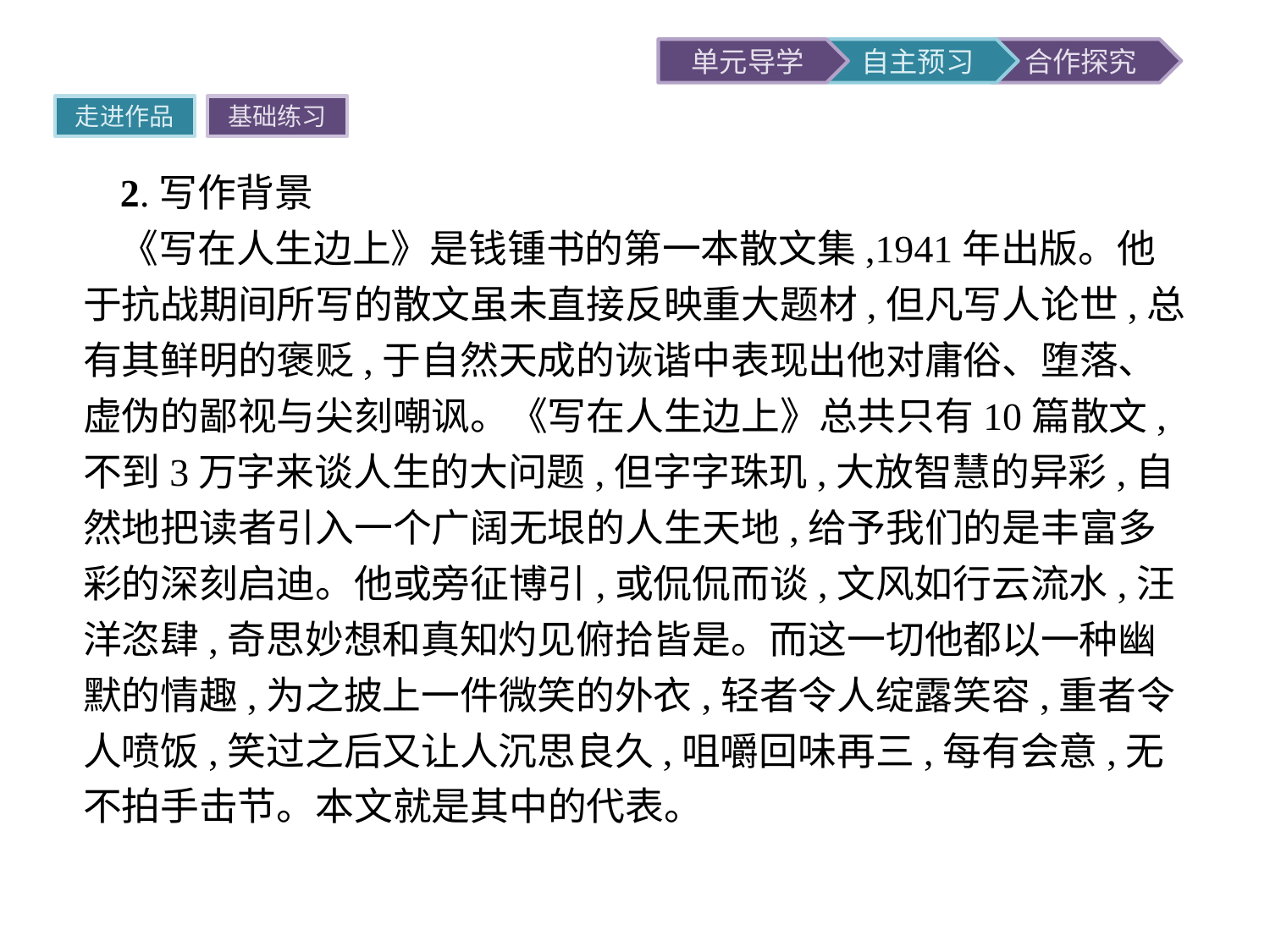

走进作品
基础练习
2.写作背景
《写在人生边上》是钱锺书的第一本散文集,1941年出版。他于抗战期间所写的散文虽未直接反映重大题材,但凡写人论世,总有其鲜明的褒贬,于自然天成的诙谐中表现出他对庸俗、堕落、虚伪的鄙视与尖刻嘲讽。《写在人生边上》总共只有10篇散文,不到3万字来谈人生的大问题,但字字珠玑,大放智慧的异彩,自然地把读者引入一个广阔无垠的人生天地,给予我们的是丰富多彩的深刻启迪。他或旁征博引,或侃侃而谈,文风如行云流水,汪洋恣肆,奇思妙想和真知灼见俯拾皆是。而这一切他都以一种幽默的情趣,为之披上一件微笑的外衣,轻者令人绽露笑容,重者令人喷饭,笑过之后又让人沉思良久,咀嚼回味再三,每有会意,无不拍手击节。本文就是其中的代表。